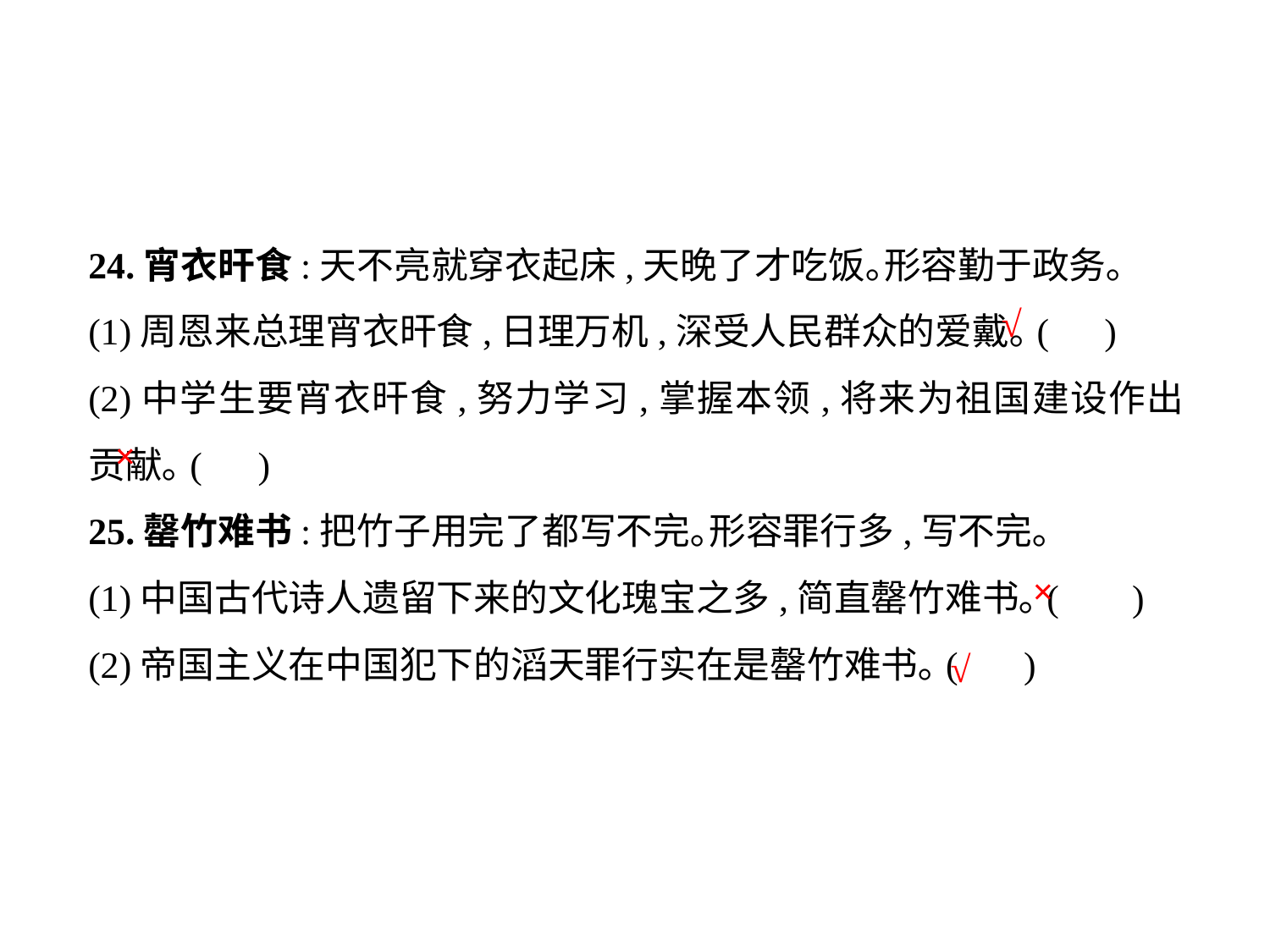

24.宵衣旰食:天不亮就穿衣起床,天晚了才吃饭｡形容勤于政务｡
(1)周恩来总理宵衣旰食,日理万机,深受人民群众的爱戴｡(	)
(2)中学生要宵衣旰食,努力学习,掌握本领,将来为祖国建设作出贡献｡(      )
25.罄竹难书:把竹子用完了都写不完｡形容罪行多,写不完｡
(1)中国古代诗人遗留下来的文化瑰宝之多,简直罄竹难书｡(	   )
(2)帝国主义在中国犯下的滔天罪行实在是罄竹难书｡(	     )
√
×
×
√